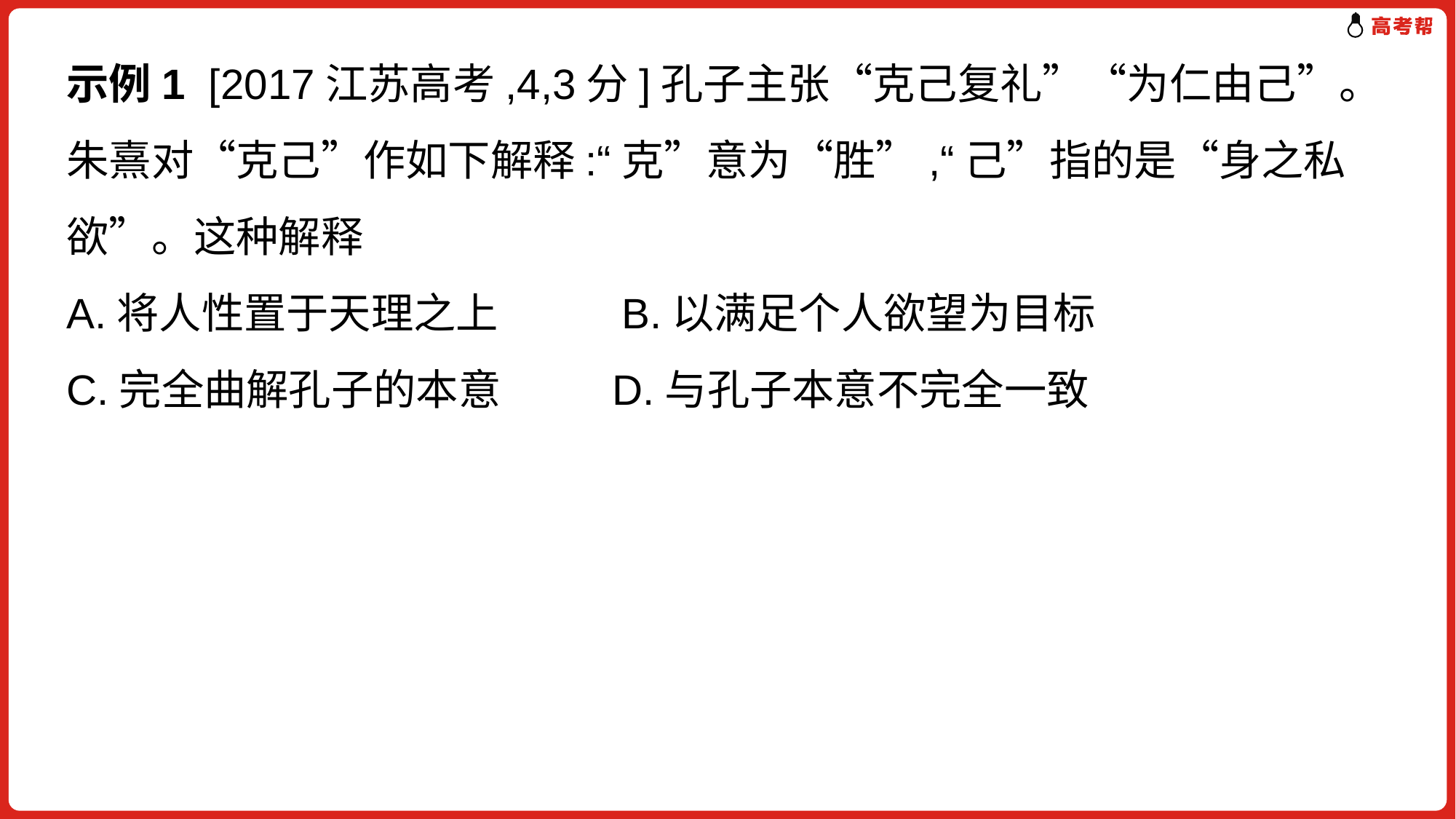

示例1  [2017江苏高考,4,3分]孔子主张“克己复礼”“为仁由己”。朱熹对“克己”作如下解释:“克”意为“胜”,“己”指的是“身之私欲”。这种解释
A.将人性置于天理之上　   　B.以满足个人欲望为目标
C.完全曲解孔子的本意      	D.与孔子本意不完全一致